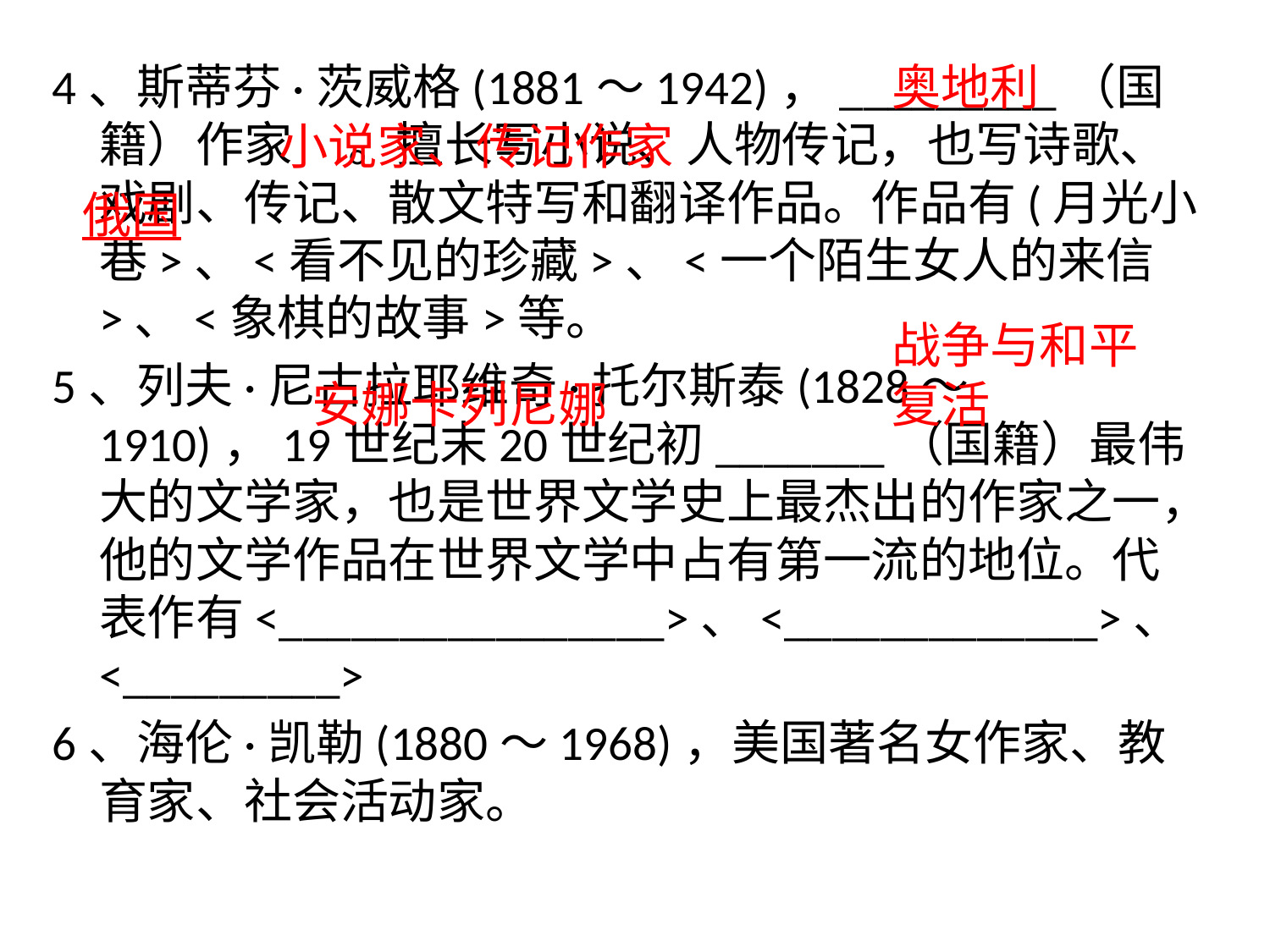

4、斯蒂芬·茨威格(1881～1942)，_________（国籍）作家				。擅长写小说、人物传记，也写诗歌、戏剧、传记、散文特写和翻译作品。作品有(月光小巷>、<看不见的珍藏>、<一个陌生女人的来信>、<象棋的故事>等。
5、列夫·尼古拉耶维奇·托尔斯泰(1828～1910)，19世纪末20世纪初_______（国籍）最伟大的文学家，也是世界文学史上最杰出的作家之一，他的文学作品在世界文学中占有第一流的地位。代表作有<________________>、<_____________>、<_________>
6、海伦·凯勒(1880～1968)，美国著名女作家、教育家、社会活动家。

							奥地利		  小说家、传记作家
																																				俄国																						战争与和平		     安娜卡列尼娜		       	复活